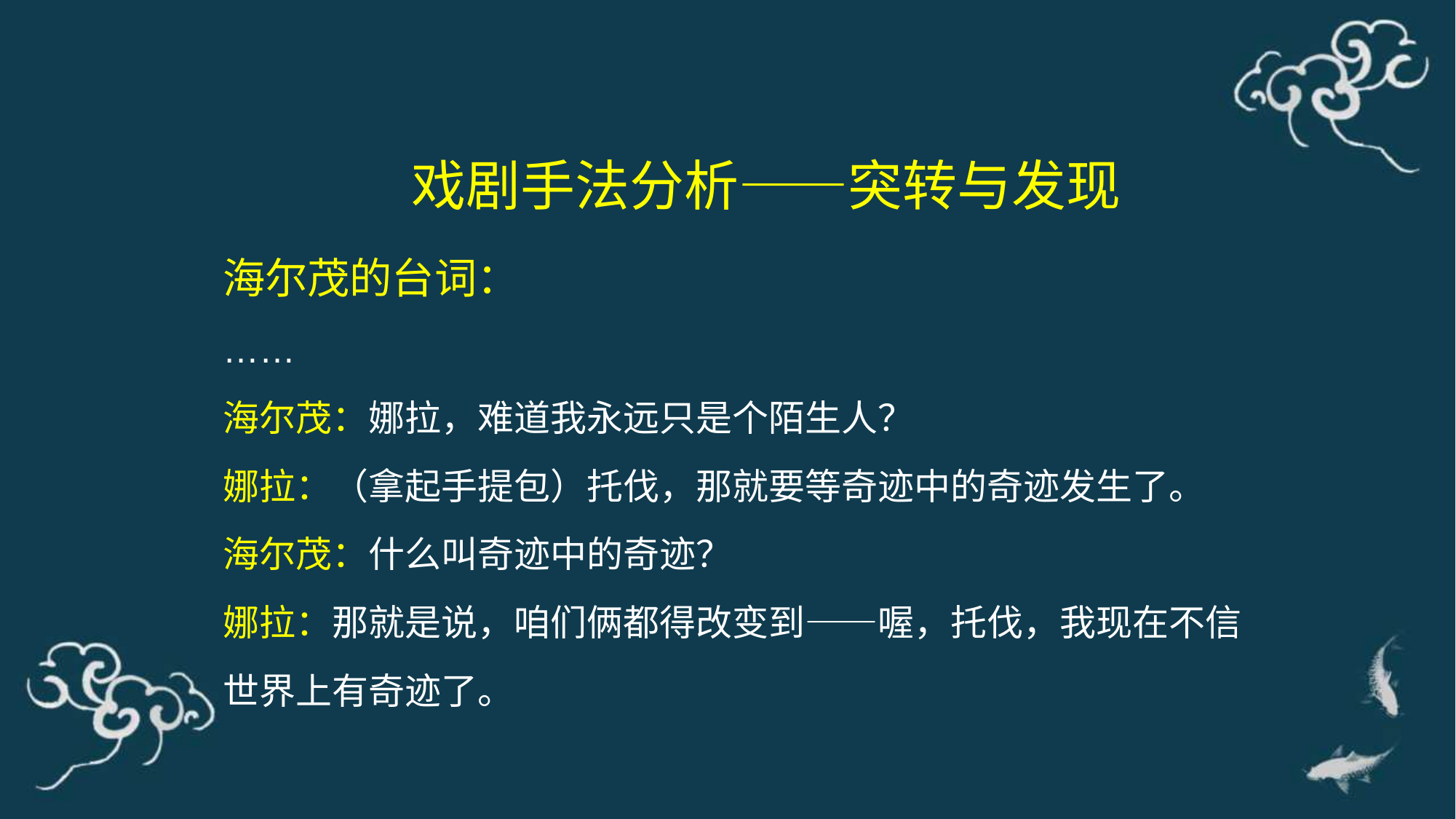

戏剧手法分析——突转与发现
海尔茂的台词：
……
海尔茂：娜拉，难道我永远只是个陌生人？
娜拉：（拿起手提包）托伐，那就要等奇迹中的奇迹发生了。
海尔茂：什么叫奇迹中的奇迹？
娜拉：那就是说，咱们俩都得改变到——喔，托伐，我现在不信世界上有奇迹了。